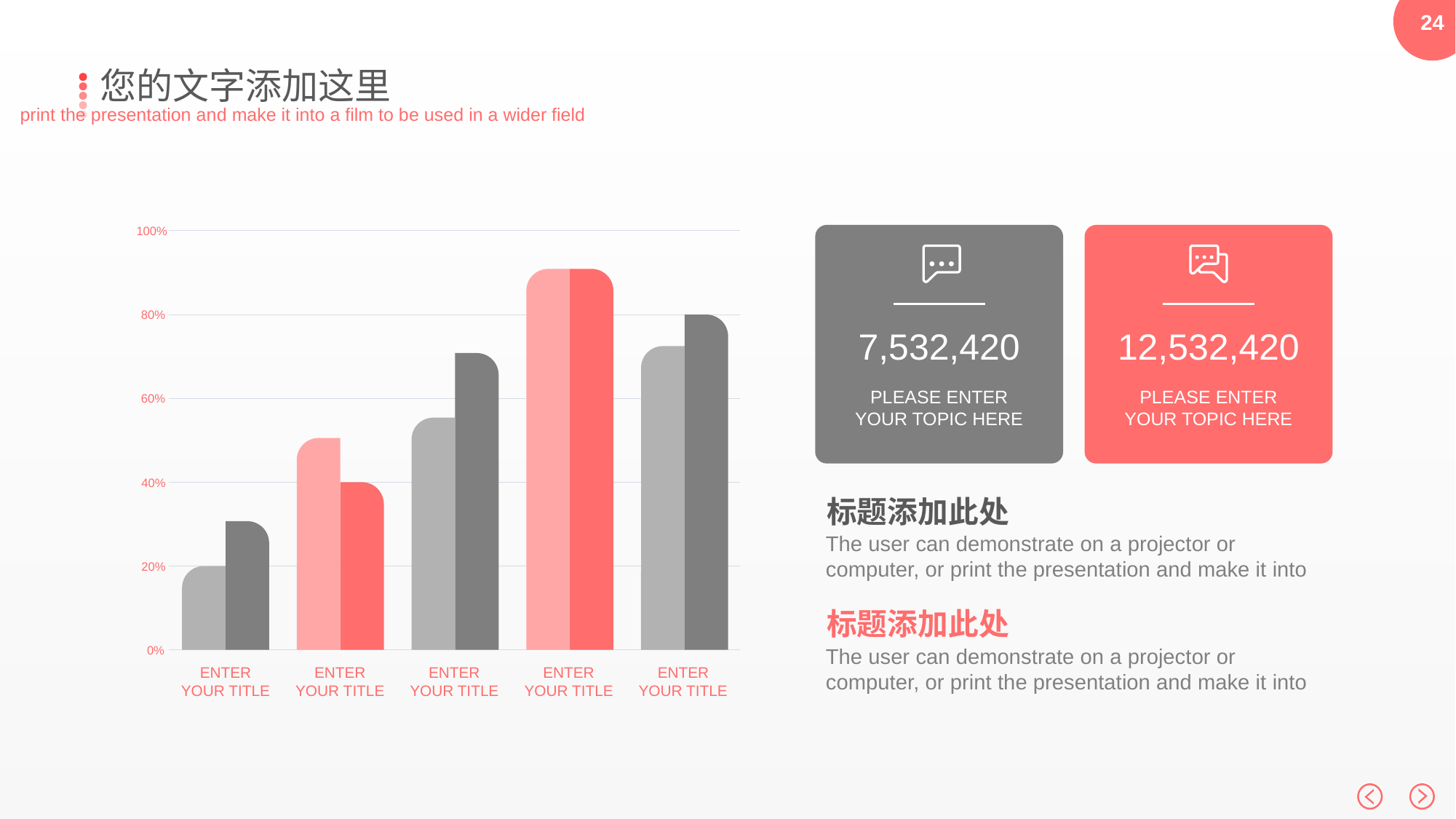

您的文字添加这里
print the presentation and make it into a film to be used in a wider field
100%
80%
60%
40%
20%
0%

ENTER
YOUR TITLE
ENTER
YOUR TITLE
ENTER
YOUR TITLE
ENTER
YOUR TITLE
ENTER
YOUR TITLE

7,532,420
PLEASE ENTER
YOUR TOPIC HERE

12,532,420
PLEASE ENTER
YOUR TOPIC HERE
标题添加此处
The user can demonstrate on a projector or computer, or print the presentation and make it into
标题添加此处
The user can demonstrate on a projector or computer, or print the presentation and make it into